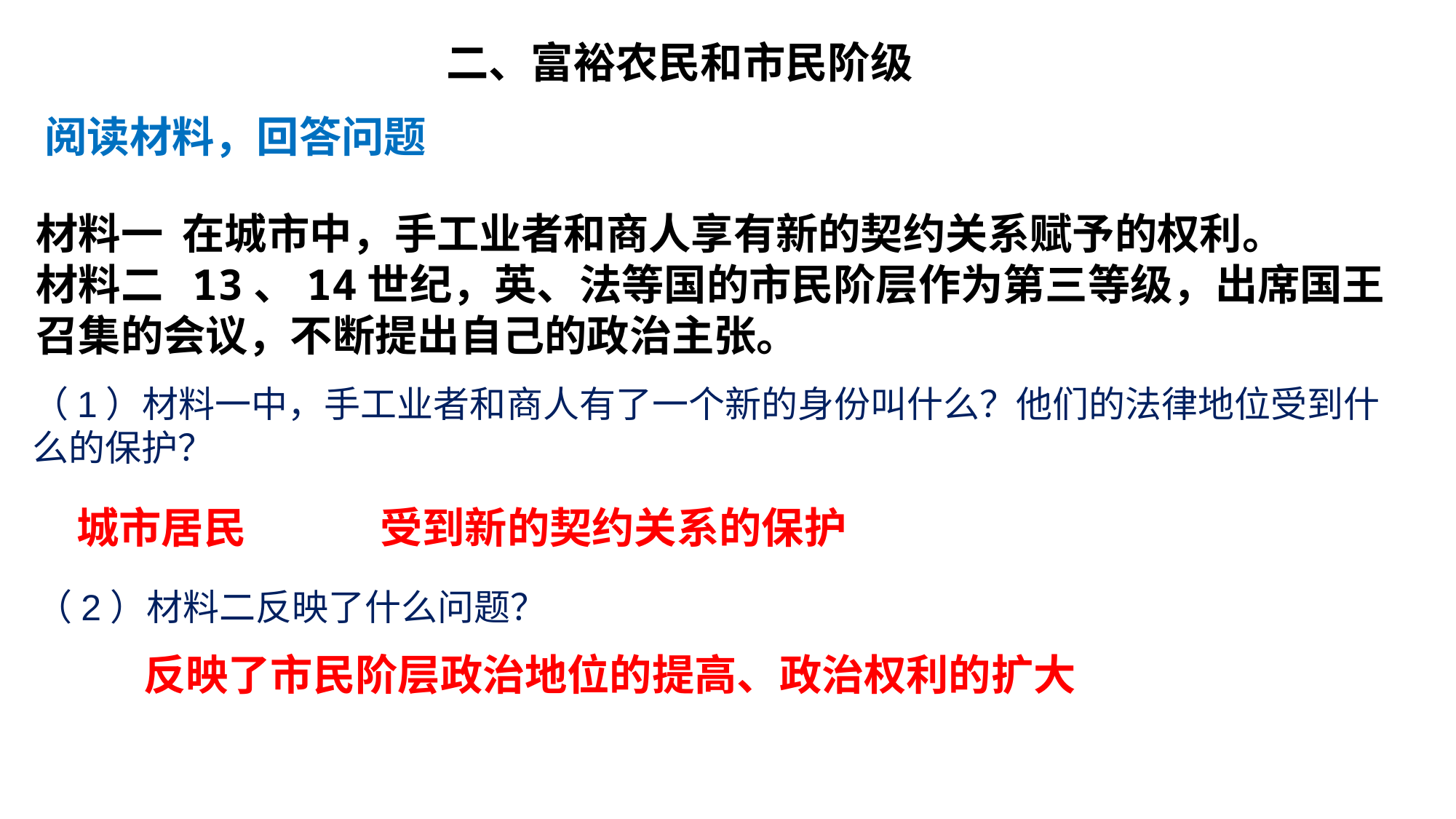

二、富裕农民和市民阶级
阅读材料，回答问题
材料一  在城市中，手工业者和商人享有新的契约关系赋予的权利。
材料二  13、14世纪，英、法等国的市民阶层作为第三等级，出席国王召集的会议，不断提出自己的政治主张。
（1）材料一中，手工业者和商人有了一个新的身份叫什么？他们的法律地位受到什么的保护？
城市居民
受到新的契约关系的保护
（2）材料二反映了什么问题？
       反映了市民阶层政治地位的提高、政治权利的扩大